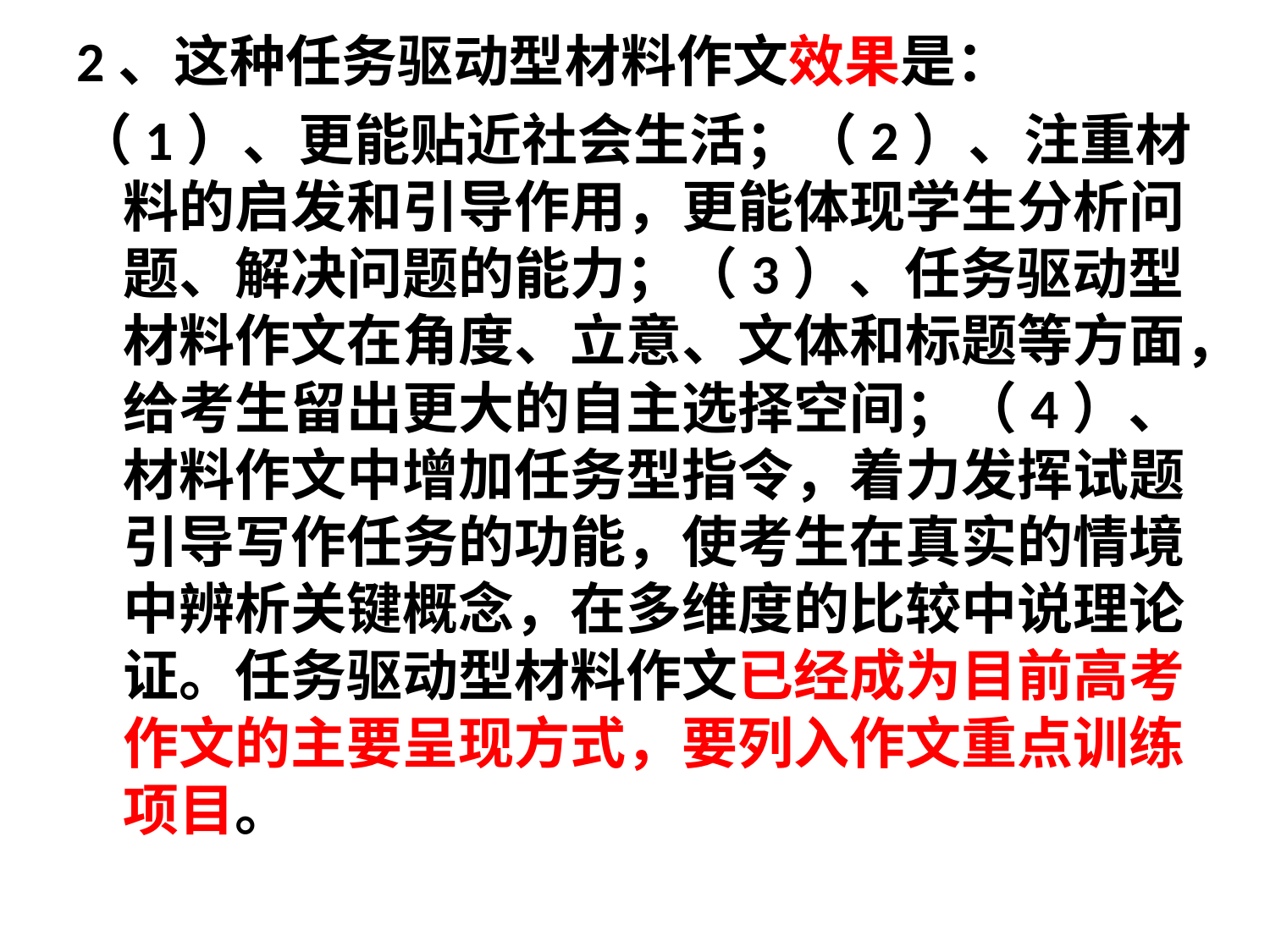

2、这种任务驱动型材料作文效果是：
（1）、更能贴近社会生活；（2）、注重材料的启发和引导作用，更能体现学生分析问题、解决问题的能力；（3）、任务驱动型材料作文在角度、立意、文体和标题等方面，给考生留出更大的自主选择空间；（4）、材料作文中增加任务型指令，着力发挥试题引导写作任务的功能，使考生在真实的情境中辨析关键概念，在多维度的比较中说理论证。任务驱动型材料作文已经成为目前高考作文的主要呈现方式，要列入作文重点训练项目。